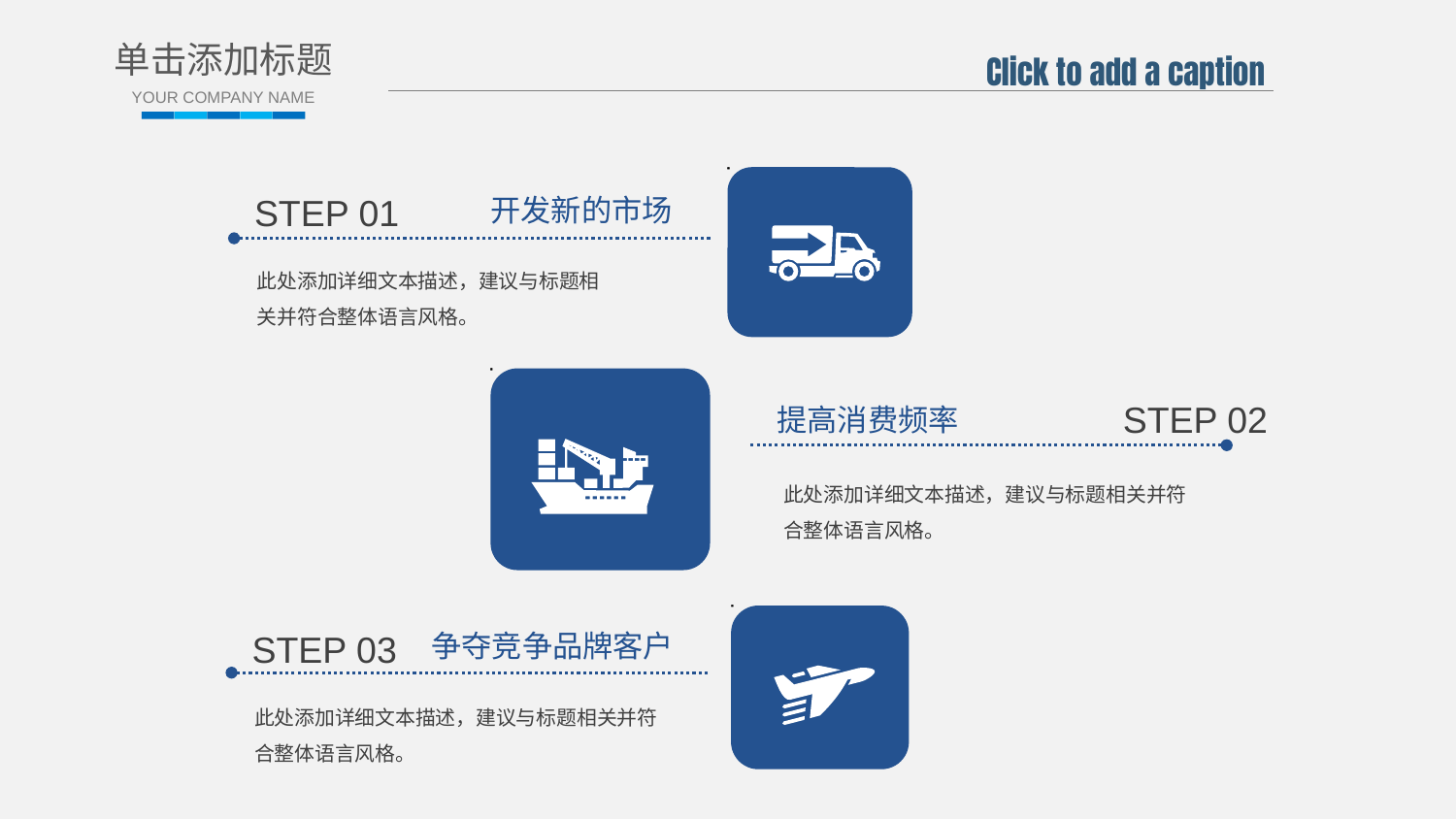

单击添加标题
YOUR COMPANY NAME

Click to add a caption

STEP 01
开发新的市场
此处添加详细文本描述，建议与标题相关并符合整体语言风格。

STEP 02
提高消费频率
此处添加详细文本描述，建议与标题相关并符合整体语言风格。

STEP 03
争夺竞争品牌客户
此处添加详细文本描述，建议与标题相关并符合整体语言风格。